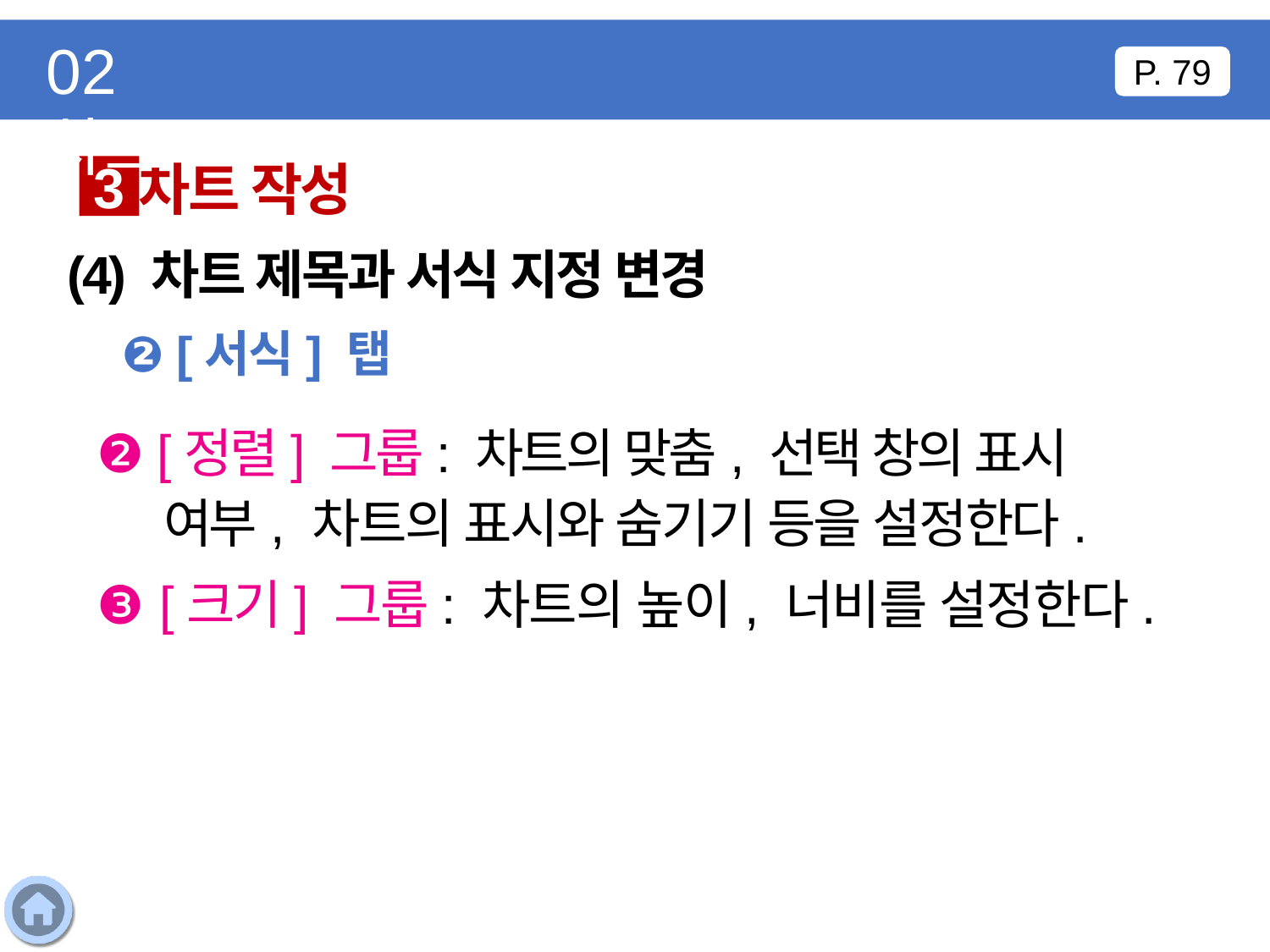

02 차트
P. 79
차트 작성
3
(4) 차트 제목과 서식 지정 변경
❷ [서식] 탭
❷ [정렬] 그룹: 차트의 맞춤, 선택 창의 표시 여부, 차트의 표시와 숨기기 등을 설정한다.
❸ [크기] 그룹: 차트의 높이, 너비를 설정한다.